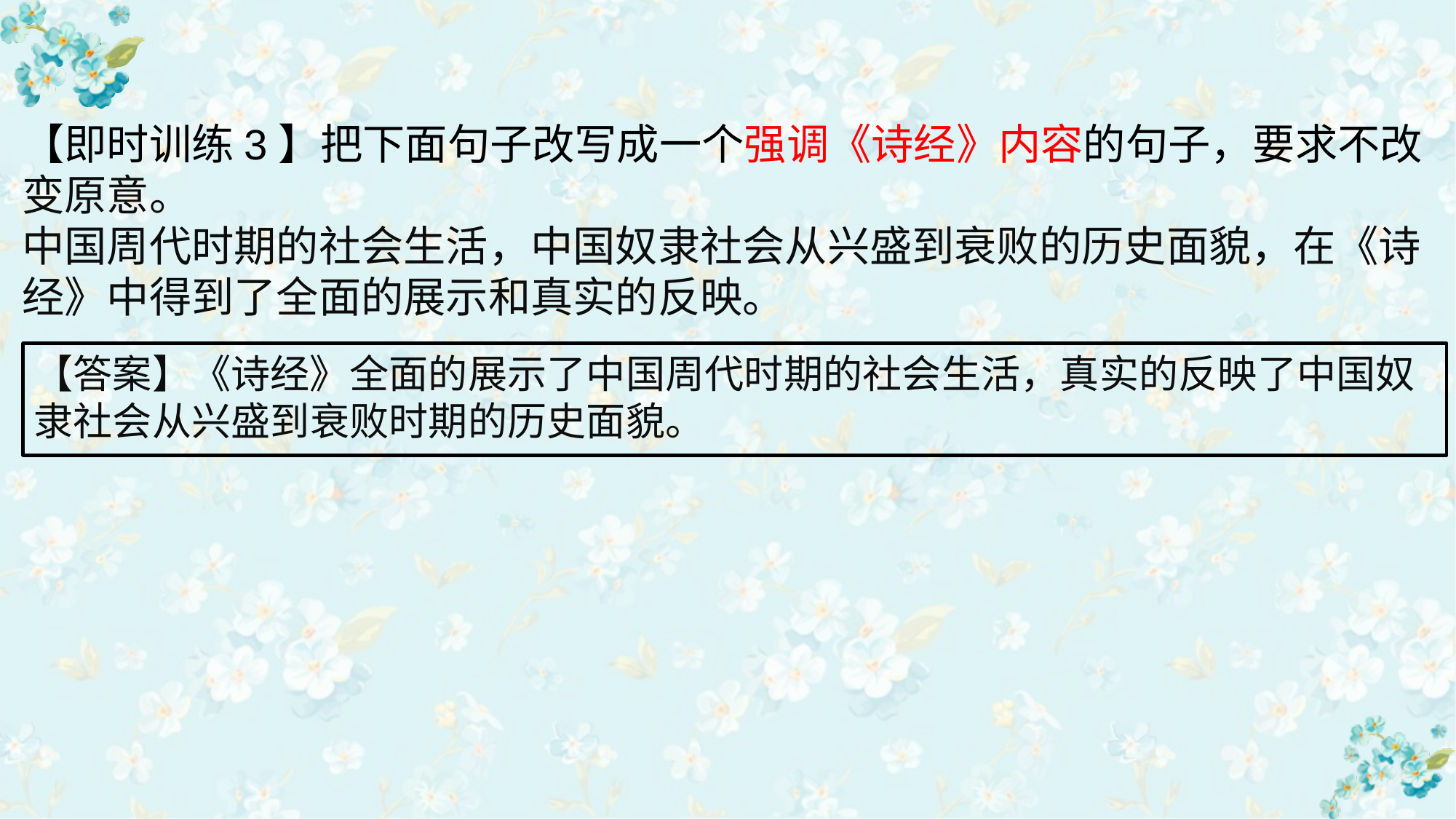

【即时训练3】把下面句子改写成一个强调《诗经》内容的句子，要求不改变原意。
中国周代时期的社会生活，中国奴隶社会从兴盛到衰败的历史面貌，在《诗经》中得到了全面的展示和真实的反映。
【答案】《诗经》全面的展示了中国周代时期的社会生活，真实的反映了中国奴隶社会从兴盛到衰败时期的历史面貌。